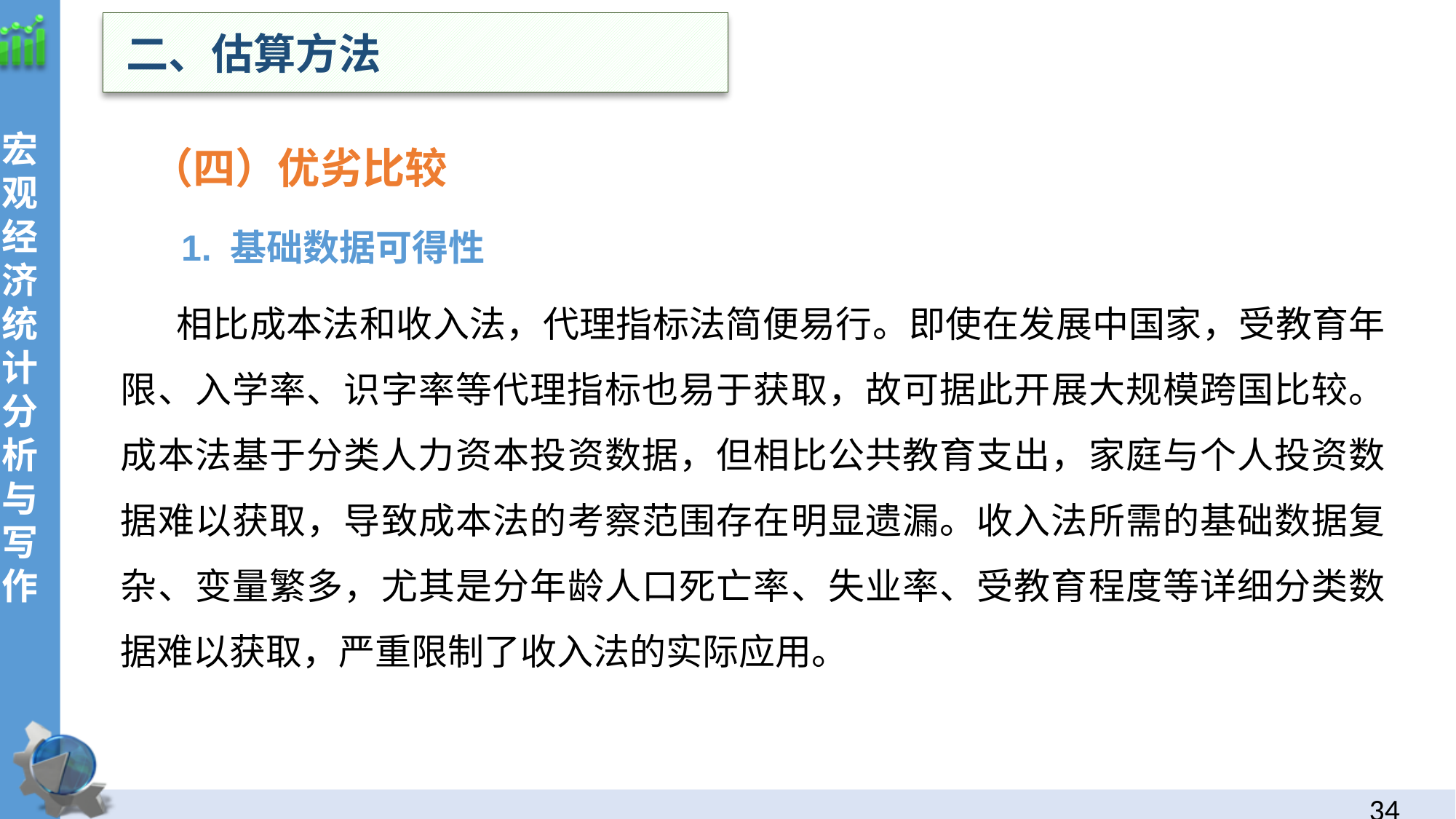

二、估算方法
宏观经济统计分析与写作
（四）优劣比较
   1. 基础数据可得性
  相比成本法和收入法，代理指标法简便易行。即使在发展中国家，受教育年限、入学率、识字率等代理指标也易于获取，故可据此开展大规模跨国比较。成本法基于分类人力资本投资数据，但相比公共教育支出，家庭与个人投资数据难以获取，导致成本法的考察范围存在明显遗漏。收入法所需的基础数据复杂、变量繁多，尤其是分年龄人口死亡率、失业率、受教育程度等详细分类数据难以获取，严重限制了收入法的实际应用。

34